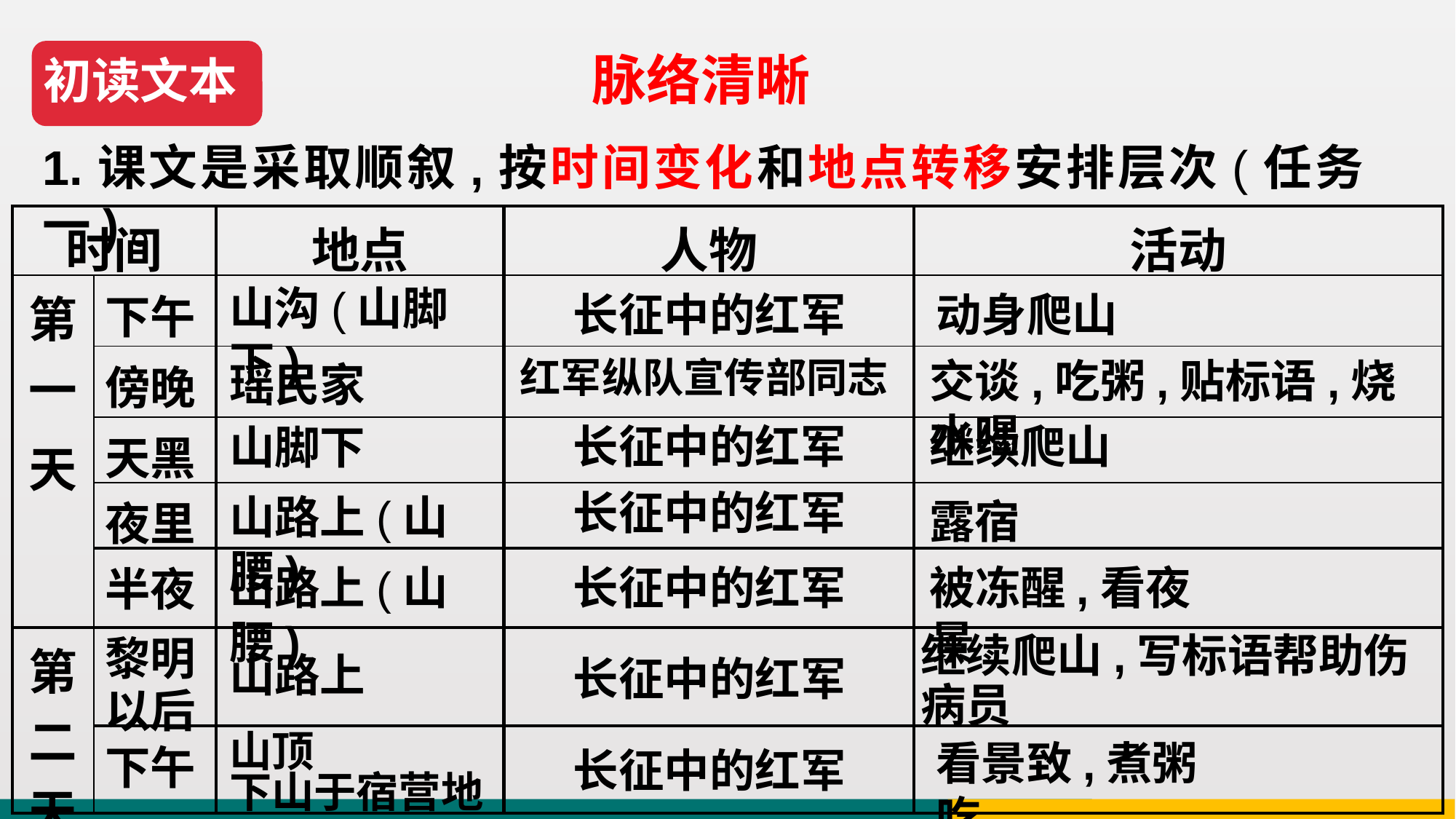

脉络清晰

初读文本
1.课文是采取顺叙,按时间变化和地点转移安排层次(任务一)。
| 时间 |  | 地点 | 人物 | 活动 |
| --- | --- | --- | --- | --- |
| 第 一 天 | 下午 |  |  |  |
|  | 傍晚 |  |  |  |
|  | 天黑 |  |  |  |
|  | 夜里 |  |  |  |
|  | 半夜 |  |  |  |
| 第二天 | 黎明以后 |  |  |  |
|  | 下午 |  |  |  |
山沟(山脚下)
长征中的红军
动身爬山
红军纵队宣传部同志
交谈,吃粥,贴标语,烧水喝
瑶民家
长征中的红军
继续爬山
山脚下
长征中的红军
山路上(山腰)
露宿
山路上(山腰)
长征中的红军
被冻醒,看夜景
继续爬山,写标语帮助伤病员
山路上
长征中的红军
山顶
下山于宿营地
看景致,煮粥吃
长征中的红军